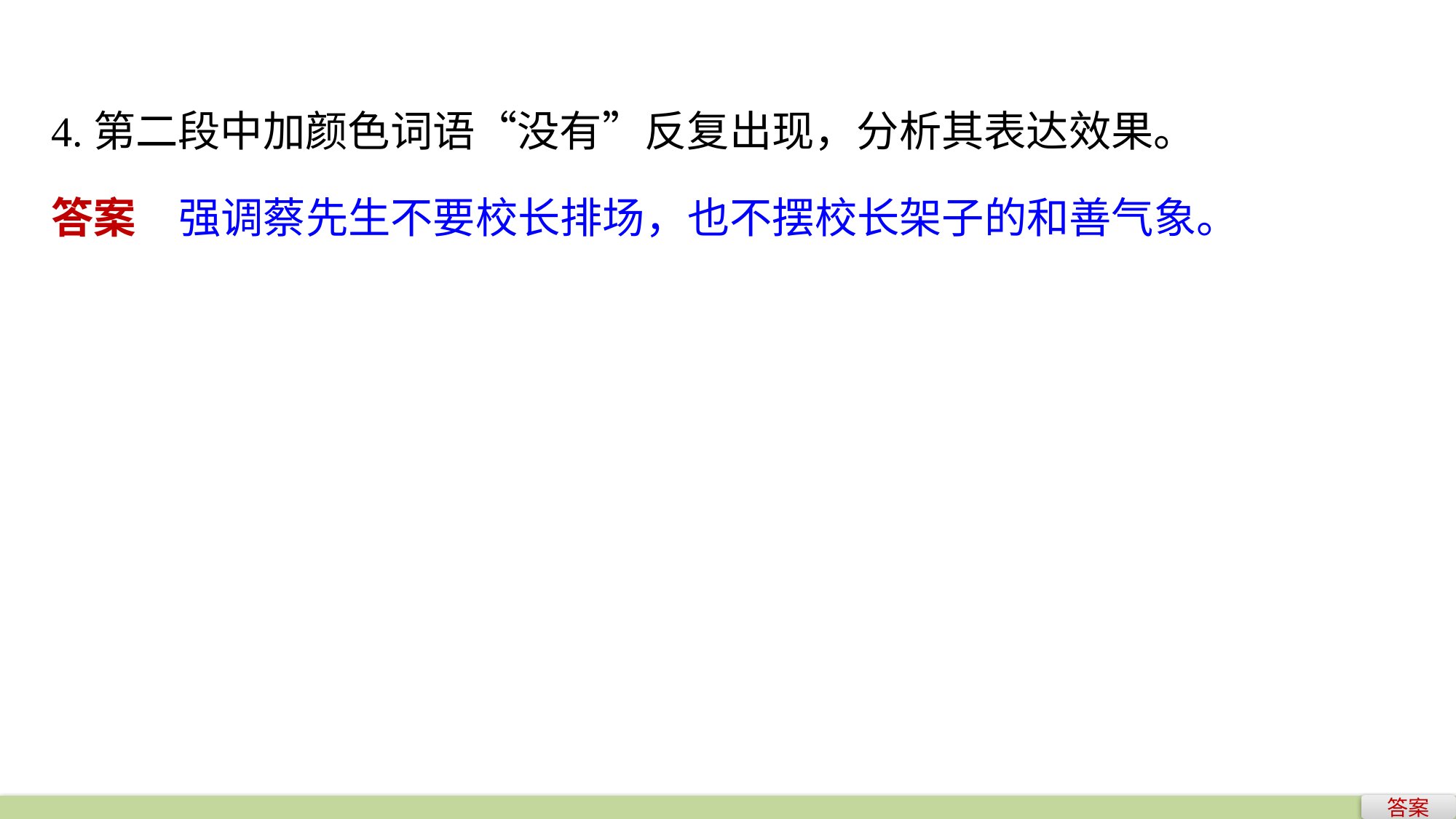

4.第二段中加颜色词语“没有”反复出现，分析其表达效果。
答案　强调蔡先生不要校长排场，也不摆校长架子的和善气象。
答案